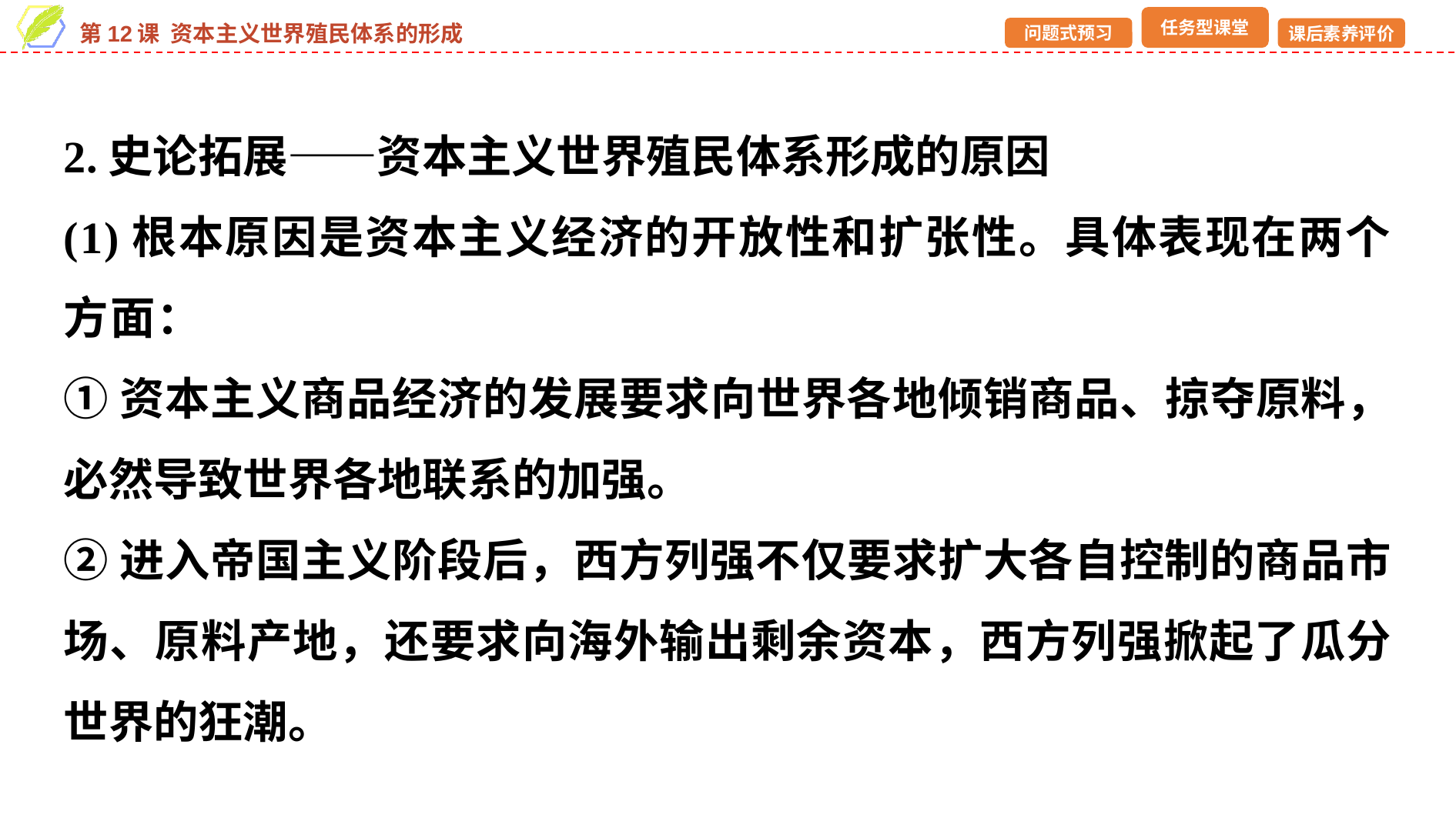

2.史论拓展——资本主义世界殖民体系形成的原因
(1)根本原因是资本主义经济的开放性和扩张性。具体表现在两个方面：
①资本主义商品经济的发展要求向世界各地倾销商品、掠夺原料，必然导致世界各地联系的加强。
②进入帝国主义阶段后，西方列强不仅要求扩大各自控制的商品市场、原料产地，还要求向海外输出剩余资本，西方列强掀起了瓜分世界的狂潮。